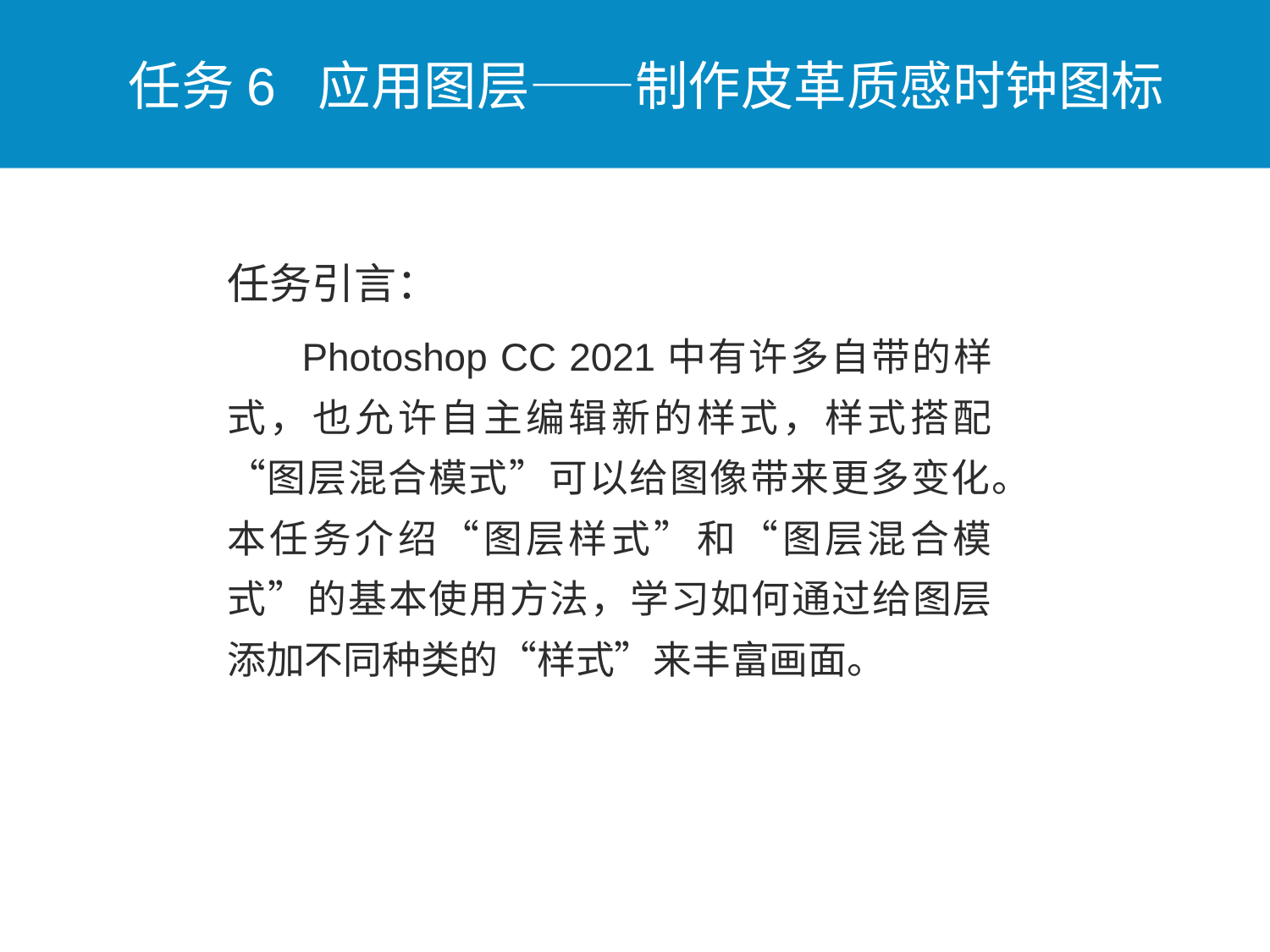

任务6  应用图层——制作皮革质感时钟图标
任务引言：
Photoshop CC 2021中有许多自带的样式，也允许自主编辑新的样式，样式搭配“图层混合模式”可以给图像带来更多变化。本任务介绍“图层样式”和“图层混合模式”的基本使用方法，学习如何通过给图层添加不同种类的“样式”来丰富画面。